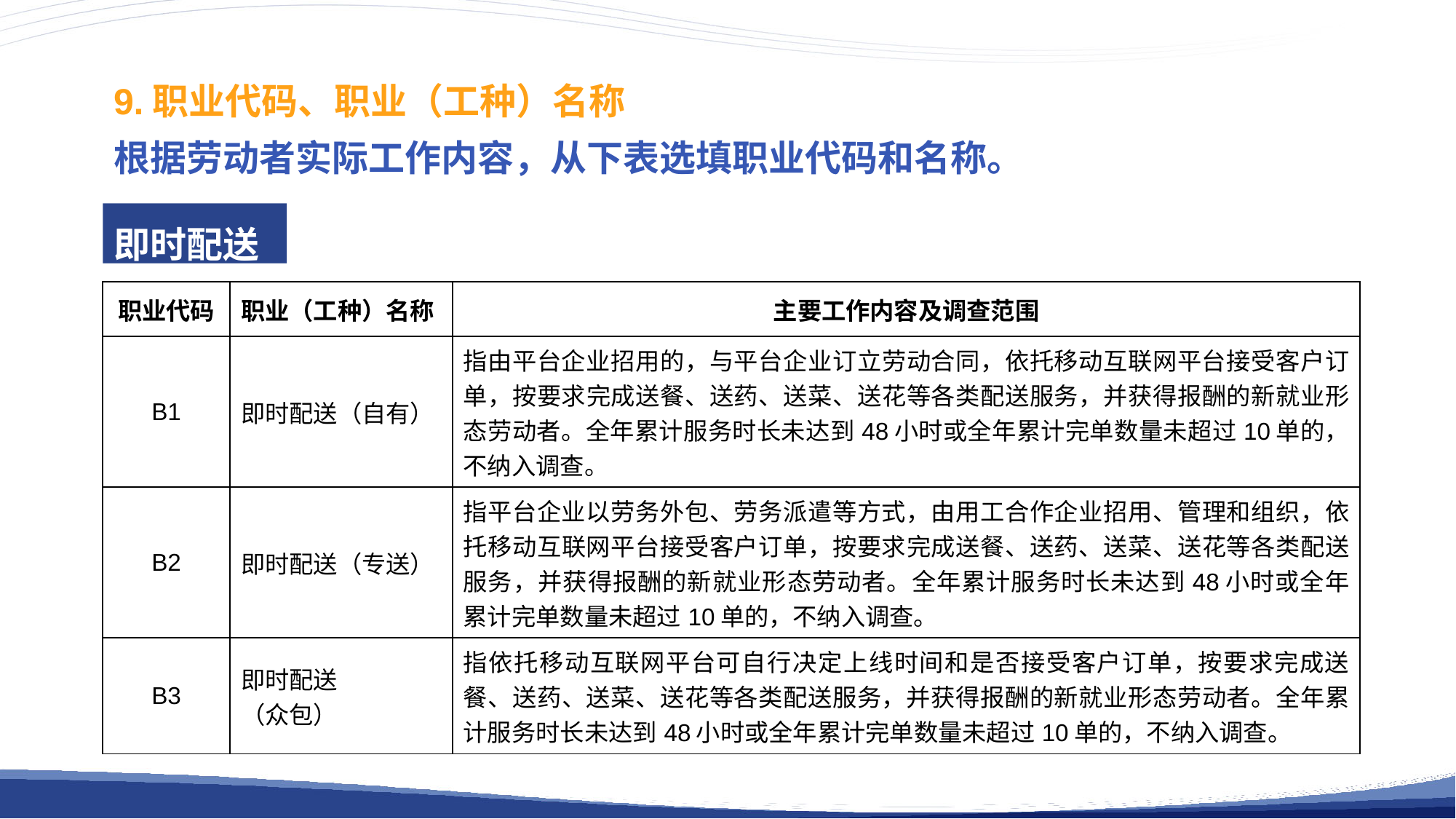

9.职业代码、职业（工种）名称
根据劳动者实际工作内容，从下表选填职业代码和名称。
即时配送
| 职业代码 | 职业（工种）名称 | 主要工作内容及调查范围 |
| --- | --- | --- |
| B1 | 即时配送（自有） | 指由平台企业招用的，与平台企业订立劳动合同，依托移动互联网平台接受客户订单，按要求完成送餐、送药、送菜、送花等各类配送服务，并获得报酬的新就业形态劳动者。全年累计服务时长未达到48小时或全年累计完单数量未超过10单的，不纳入调查。 |
| B2 | 即时配送（专送） | 指平台企业以劳务外包、劳务派遣等方式，由用工合作企业招用、管理和组织，依托移动互联网平台接受客户订单，按要求完成送餐、送药、送菜、送花等各类配送服务，并获得报酬的新就业形态劳动者。全年累计服务时长未达到48小时或全年累计完单数量未超过10单的，不纳入调查。 |
| B3 | 即时配送 （众包） | 指依托移动互联网平台可自行决定上线时间和是否接受客户订单，按要求完成送餐、送药、送菜、送花等各类配送服务，并获得报酬的新就业形态劳动者。全年累计服务时长未达到48小时或全年累计完单数量未超过10单的，不纳入调查。 |